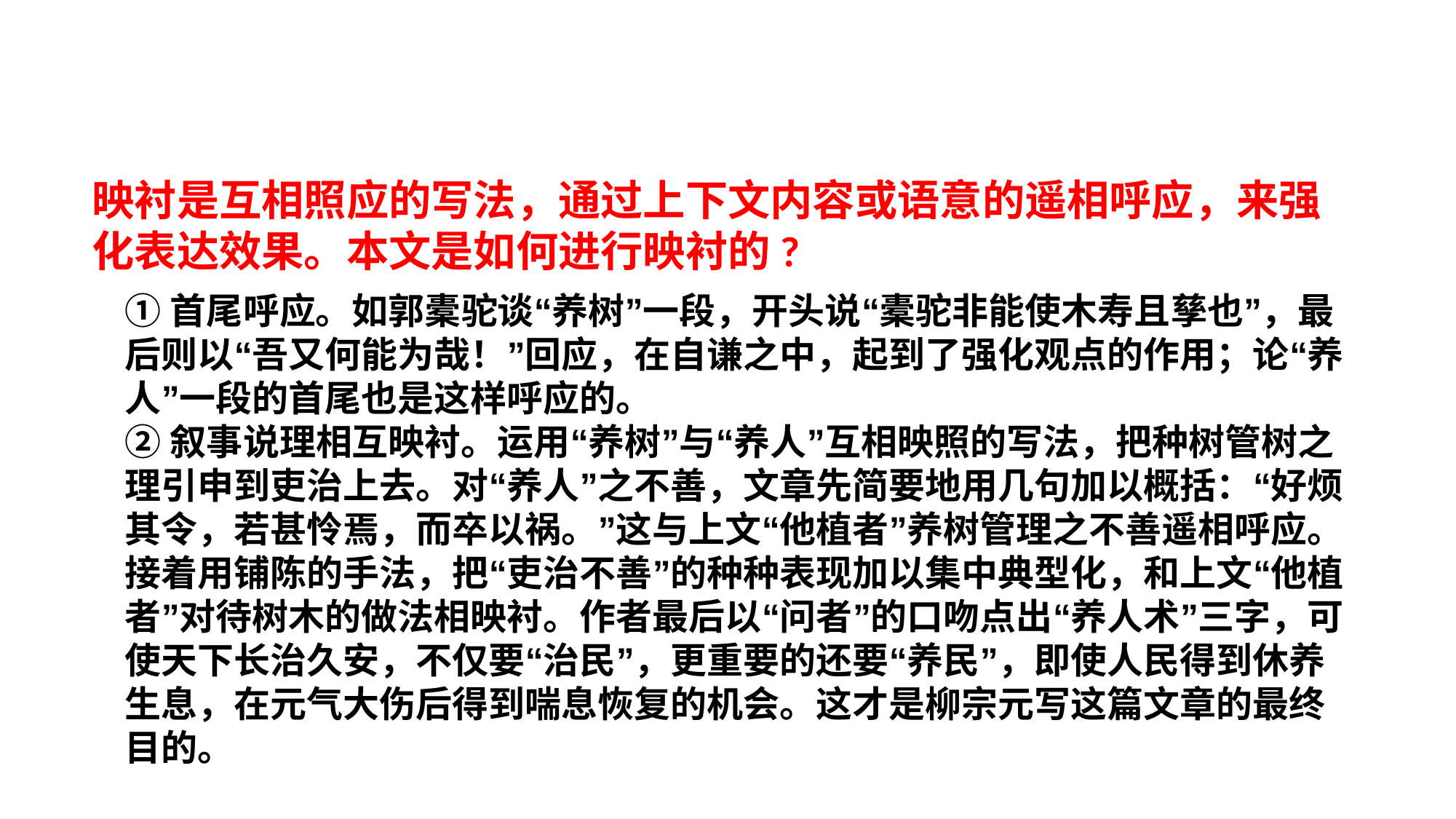

映衬是互相照应的写法，通过上下文内容或语意的遥相呼应，来强化表达效果。本文是如何进行映衬的?
①首尾呼应。如郭橐驼谈“养树”一段，开头说“橐驼非能使木寿且孳也”，最后则以“吾又何能为哉！”回应，在自谦之中，起到了强化观点的作用；论“养人”一段的首尾也是这样呼应的。
②叙事说理相互映衬。运用“养树”与“养人”互相映照的写法，把种树管树之理引申到吏治上去。对“养人”之不善，文章先简要地用几句加以概括：“好烦其令，若甚怜焉，而卒以祸。”这与上文“他植者”养树管理之不善遥相呼应。接着用铺陈的手法，把“吏治不善”的种种表现加以集中典型化，和上文“他植者”对待树木的做法相映衬。作者最后以“问者”的口吻点出“养人术”三字，可使天下长治久安，不仅要“治民”，更重要的还要“养民”，即使人民得到休养生息，在元气大伤后得到喘息恢复的机会。这才是柳宗元写这篇文章的最终目的。